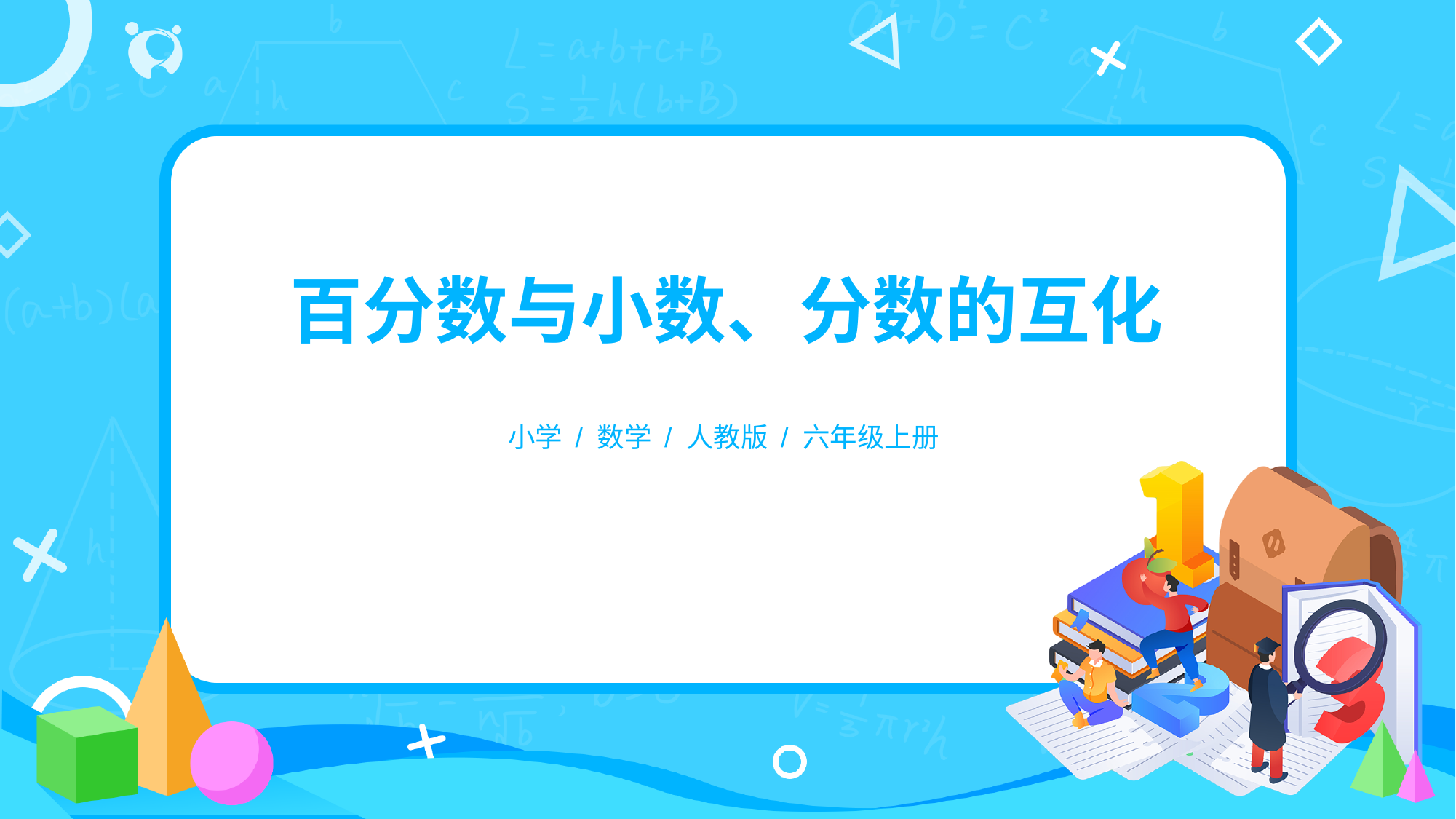

百分数与小数、分数的互化
小学 / 数学 / 人教版 / 六年级上册